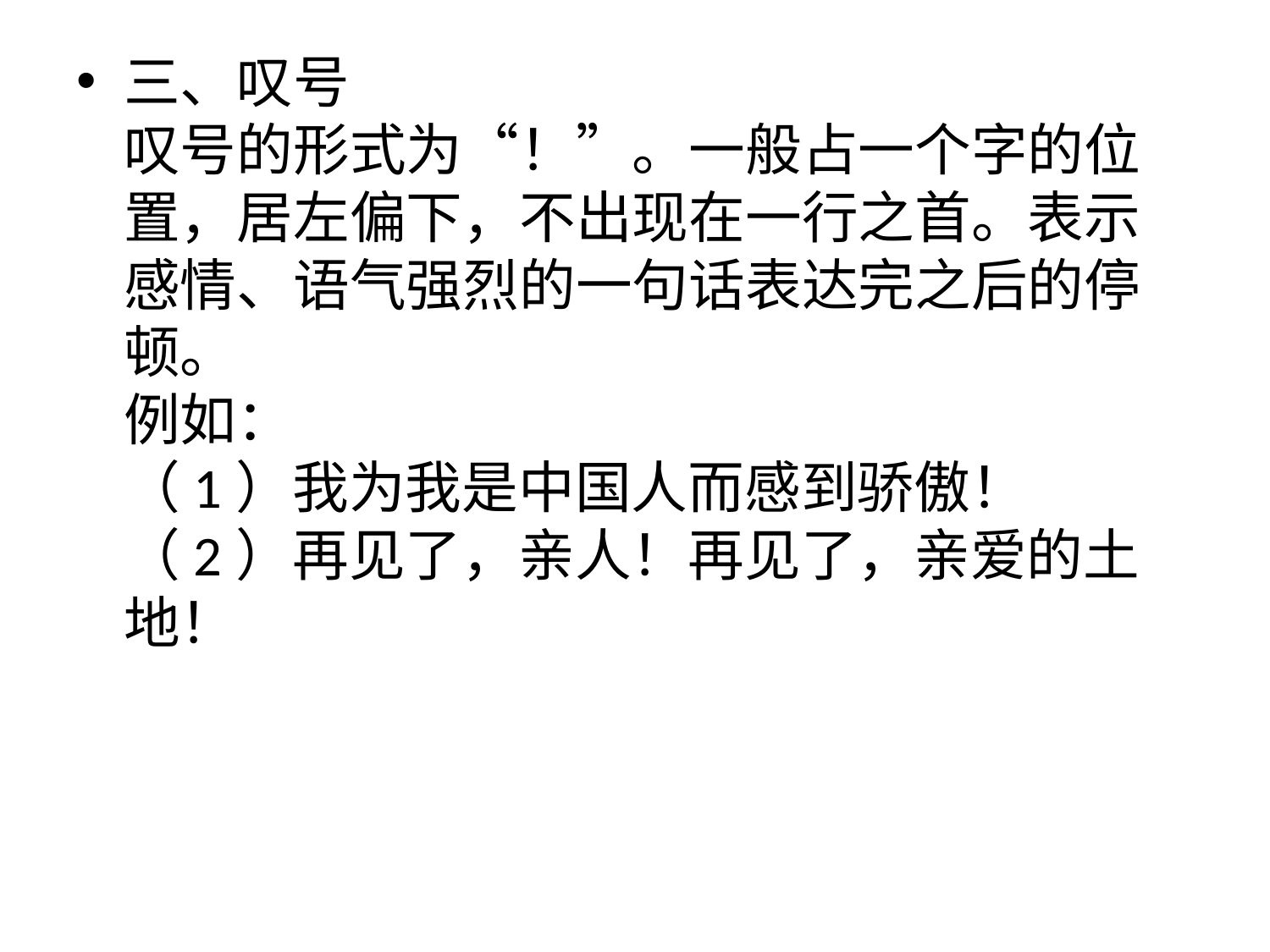

#
三、叹号
叹号的形式为“！”。一般占一个字的位置，居左偏下，不出现在一行之首。表示感情、语气强烈的一句话表达完之后的停顿。
例如：
（1）我为我是中国人而感到骄傲！
（2）再见了，亲人！再见了，亲爱的土地！